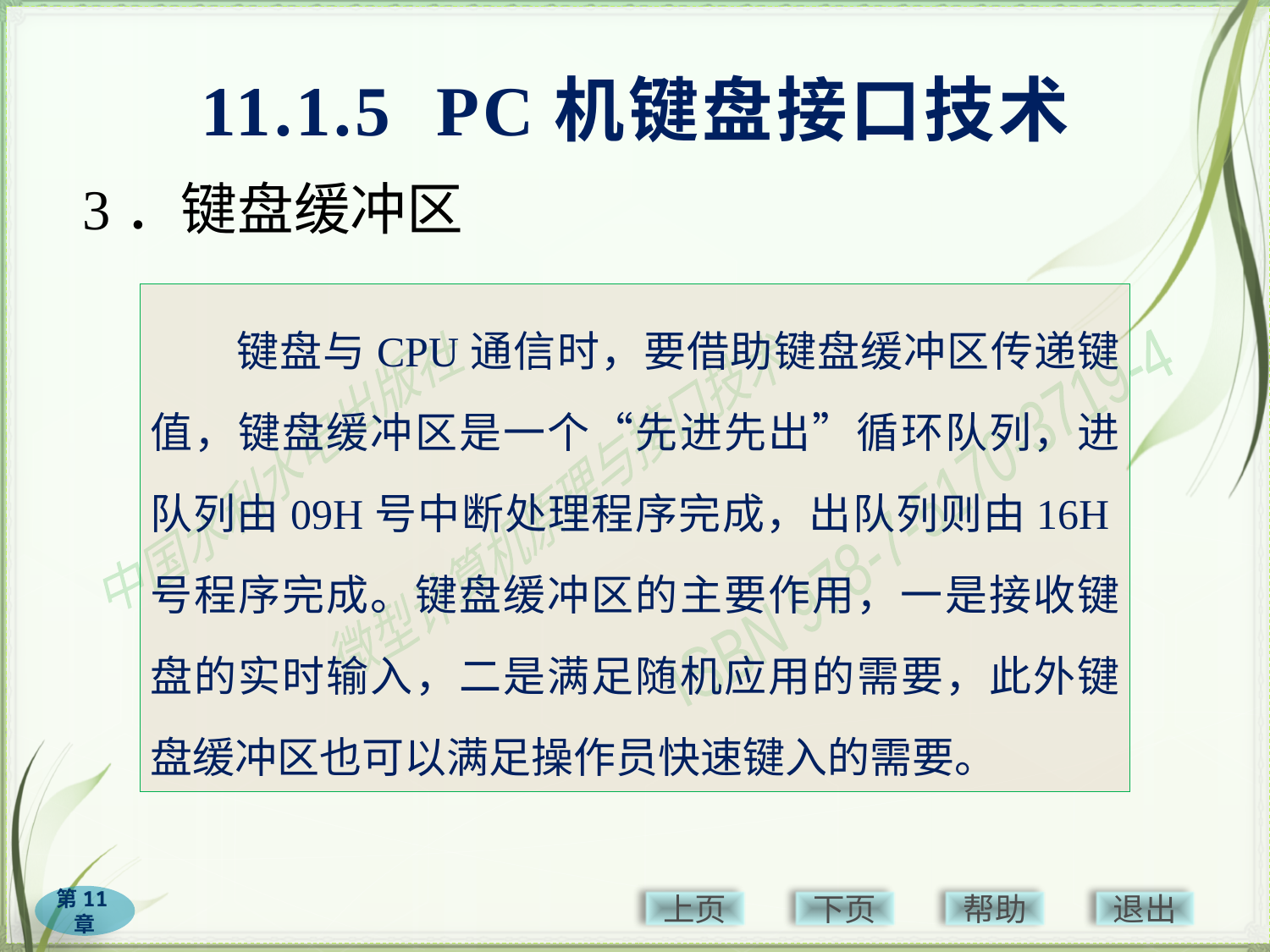

# 11.1.5  PC机键盘接口技术
3．键盘缓冲区
　　键盘与CPU通信时，要借助键盘缓冲区传递键值，键盘缓冲区是一个“先进先出”循环队列，进队列由09H号中断处理程序完成，出队列则由16H号程序完成。键盘缓冲区的主要作用，一是接收键盘的实时输入，二是满足随机应用的需要，此外键盘缓冲区也可以满足操作员快速键入的需要。